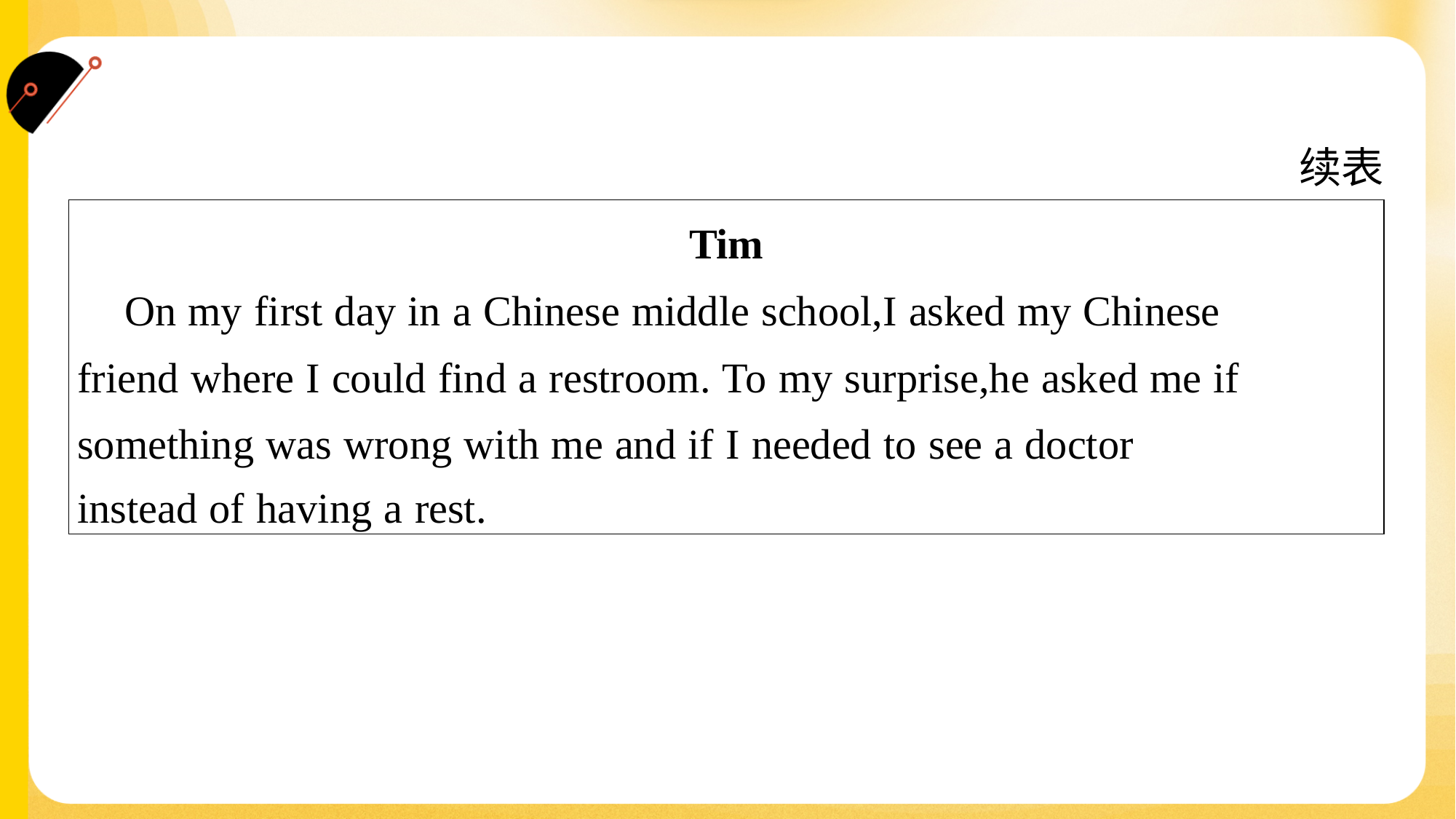

续表
| Tim On my first day in a Chinese middle school,I asked my Chinese friend where I could find a restroom. To my surprise,he asked me if something was wrong with me and if I needed to see a doctor instead of having a rest. |
| --- |